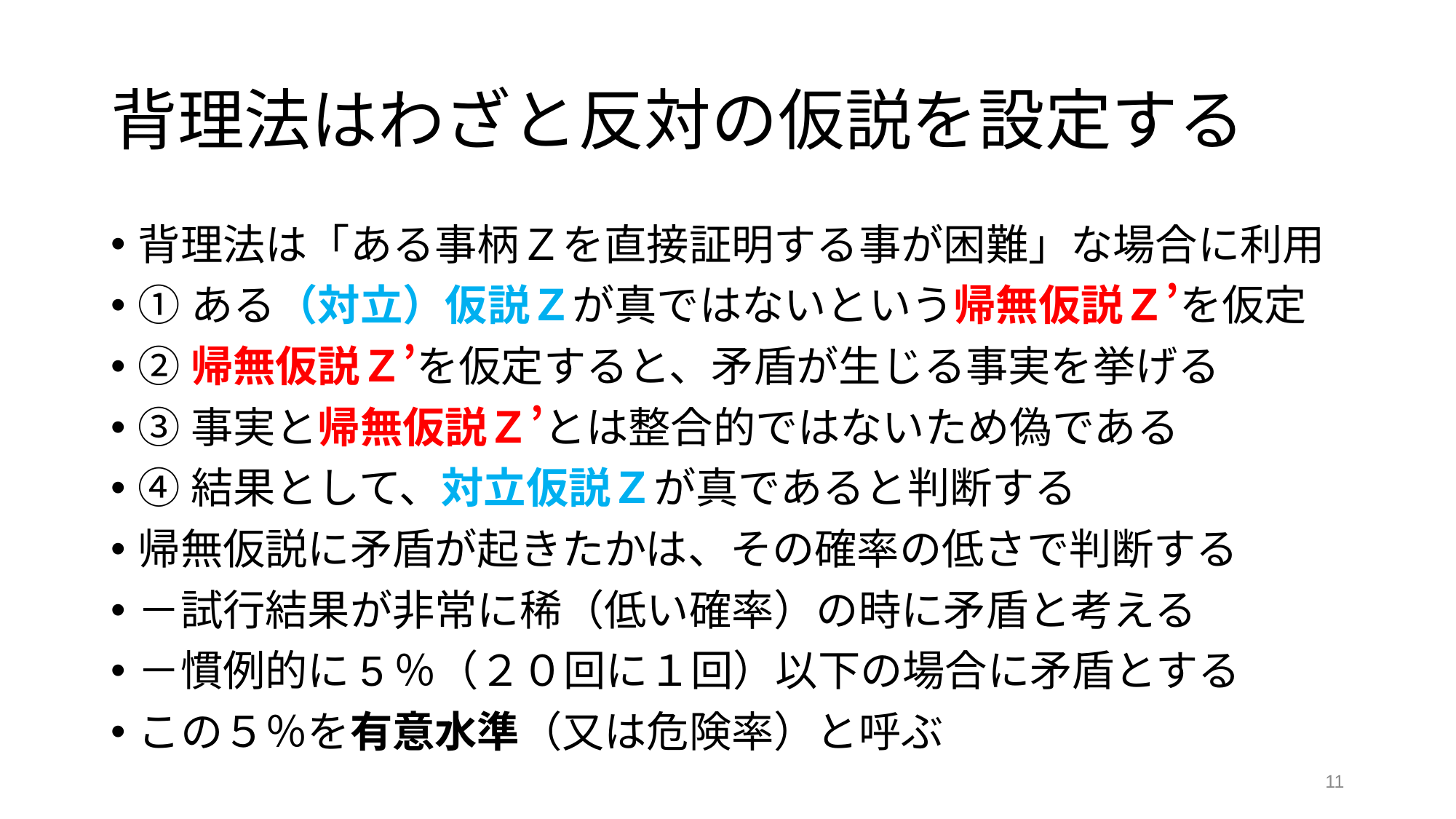

# 背理法はわざと反対の仮説を設定する
背理法は「ある事柄Ｚを直接証明する事が困難」な場合に利用
①ある（対立）仮説Ｚが真ではないという帰無仮説Ｚ’を仮定
②帰無仮説Ｚ’を仮定すると、矛盾が生じる事実を挙げる
③事実と帰無仮説Ｚ’とは整合的ではないため偽である
④結果として、対立仮説Ｚが真であると判断する
帰無仮説に矛盾が起きたかは、その確率の低さで判断する
－試行結果が非常に稀（低い確率）の時に矛盾と考える
－慣例的に5％（２０回に１回）以下の場合に矛盾とする
この５％を有意水準（又は危険率）と呼ぶ
11